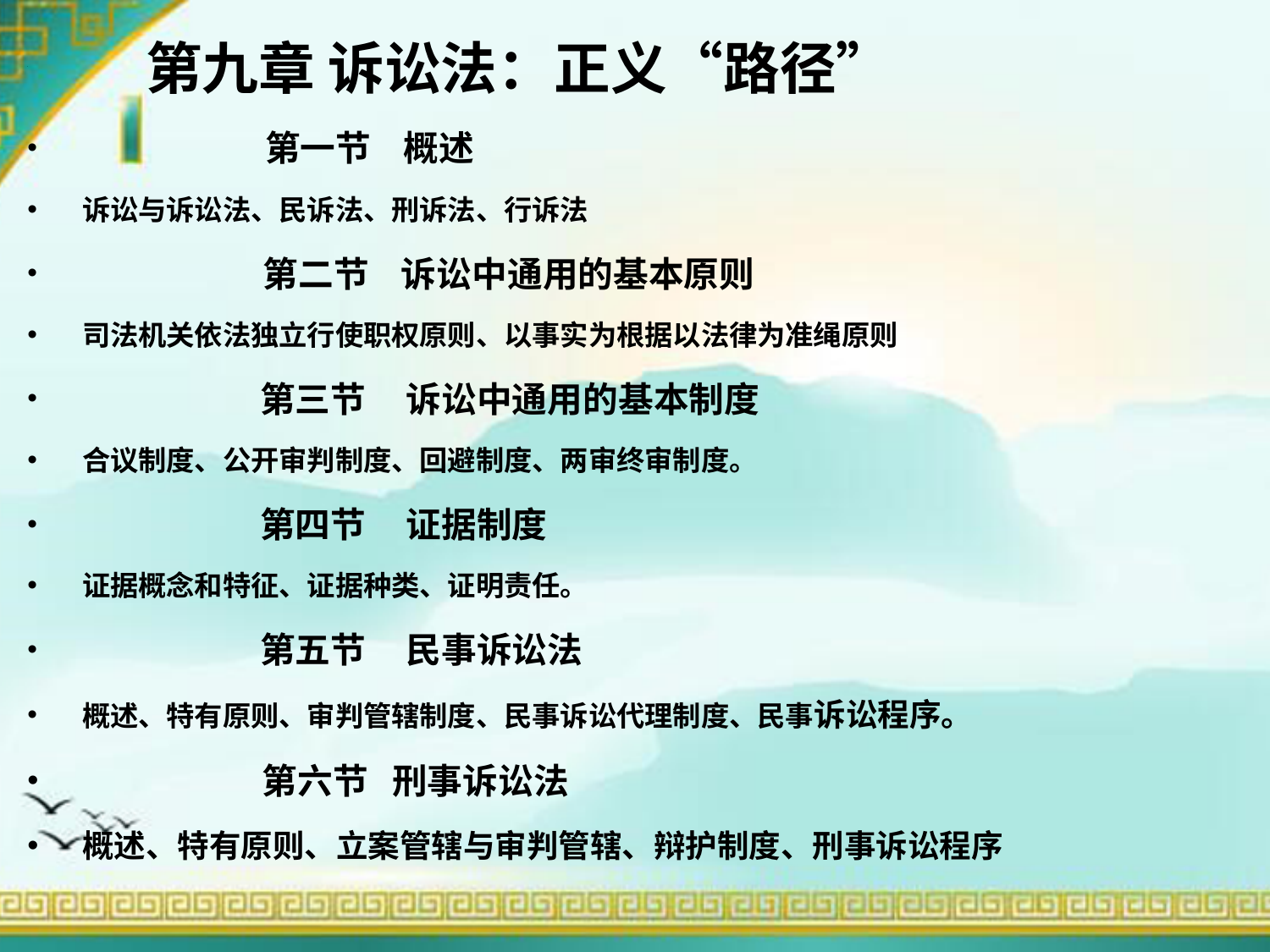

第九章 诉讼法：正义“路径”
                                  第一节    概述
      诉讼与诉讼法、民诉法、刑诉法、行诉法
                                  第二节    诉讼中通用的基本原则
      司法机关依法独立行使职权原则、以事实为根据以法律为准绳原则
                                  第三节     诉讼中通用的基本制度
      合议制度、公开审判制度、回避制度、两审终审制度。
                                  第四节     证据制度
      证据概念和特征、证据种类、证明责任。
                                  第五节     民事诉讼法
      概述、特有原则、审判管辖制度、民事诉讼代理制度、民事诉讼程序。
                              第六节   刑事诉讼法
     概述、特有原则、立案管辖与审判管辖、辩护制度、刑事诉讼程序